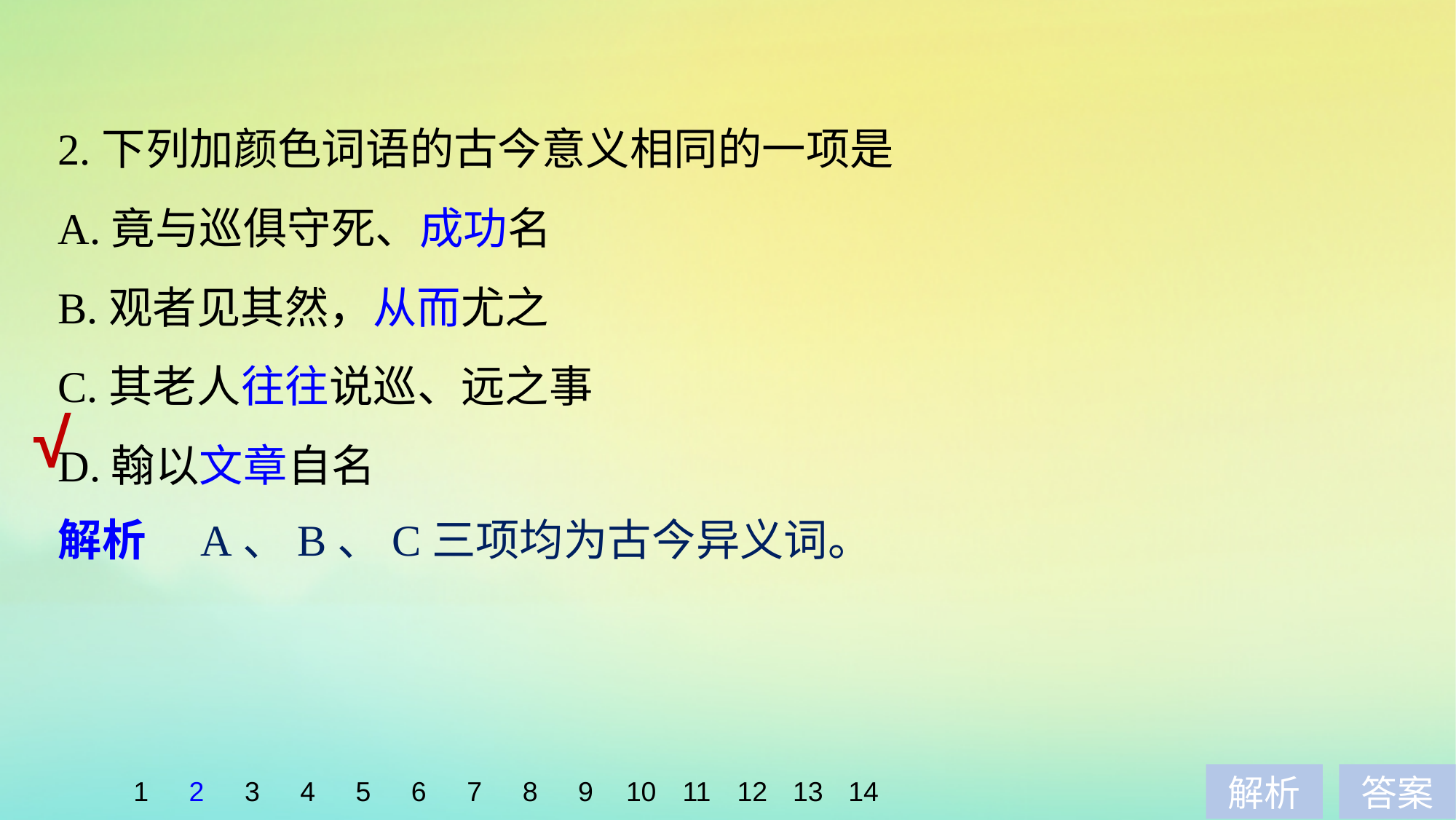

2.下列加颜色词语的古今意义相同的一项是
A.竟与巡俱守死、成功名
B.观者见其然，从而尤之
C.其老人往往说巡、远之事
D.翰以文章自名
√
解析　A、B、C三项均为古今异义词。
1
2
3
4
5
6
7
8
9
10
11
12
13
14
解析
答案